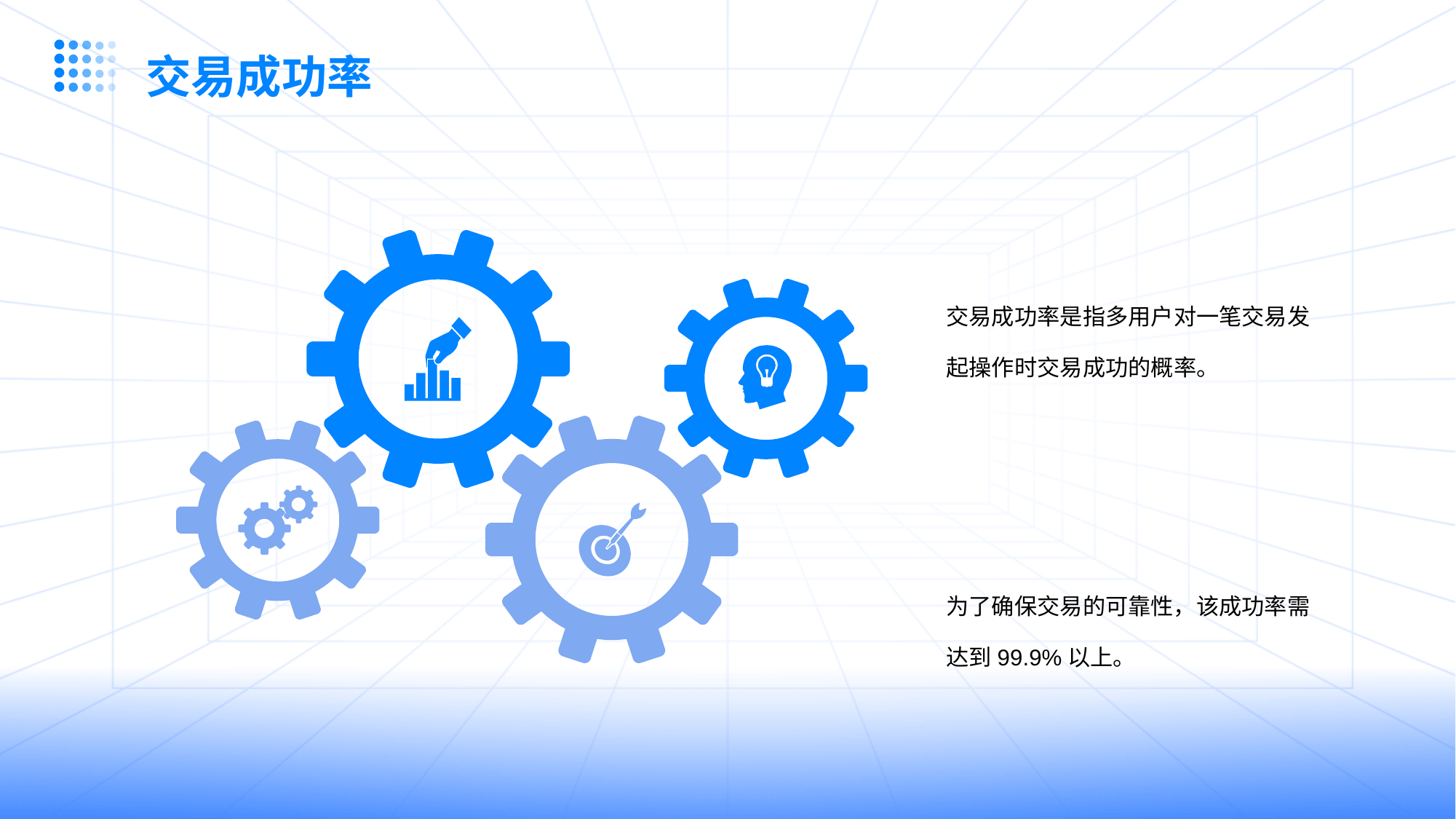

交易成功率

交易成功率是指多用户对一笔交易发起操作时交易成功的概率。

为了确保交易的可靠性，该成功率需达到99.9%以上。